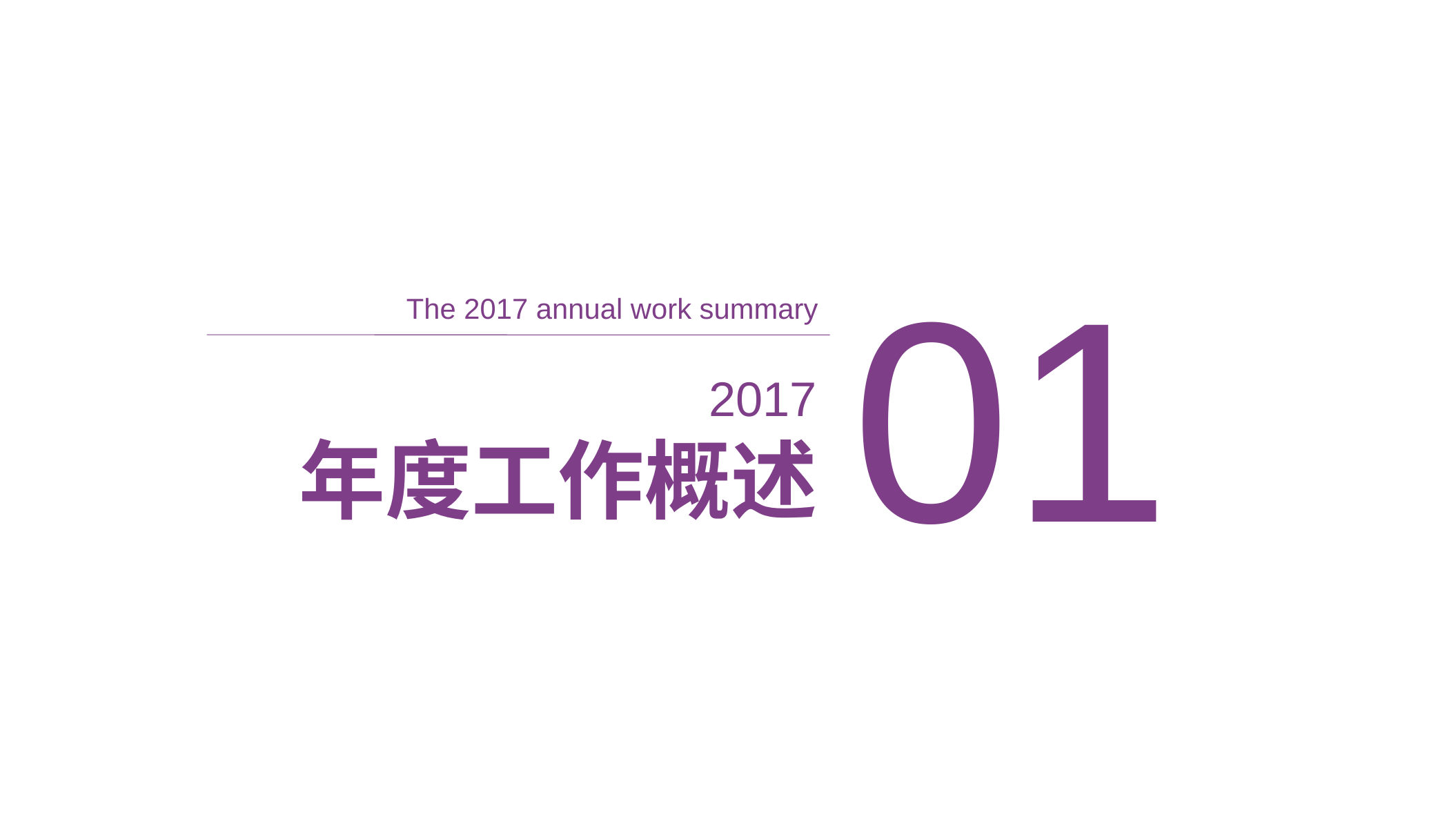

01
The 2017 annual work summary

2017
年度工作概述